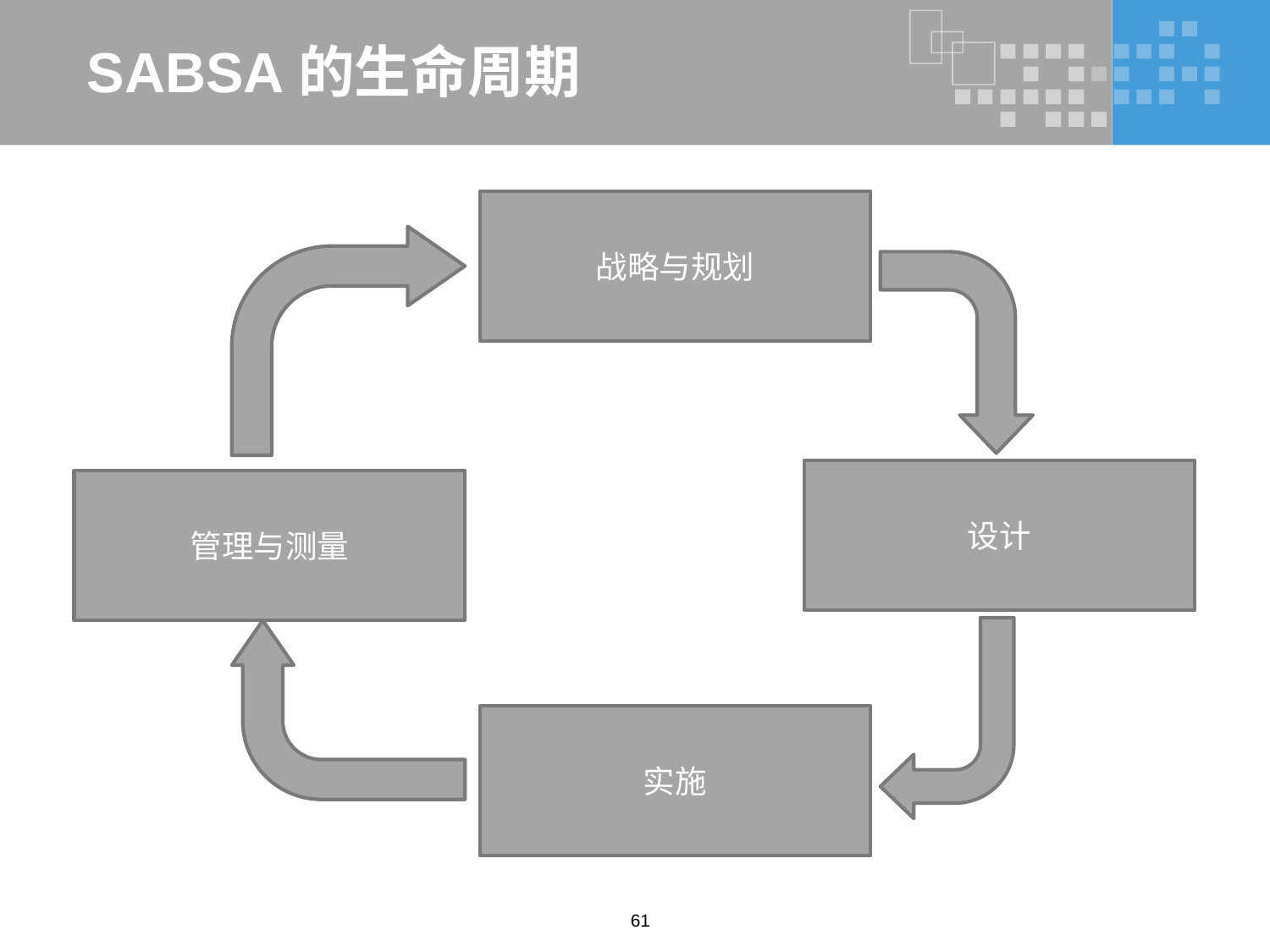

# SABSA的生命周期

战略与规划

设计
管理与测量

实施
61